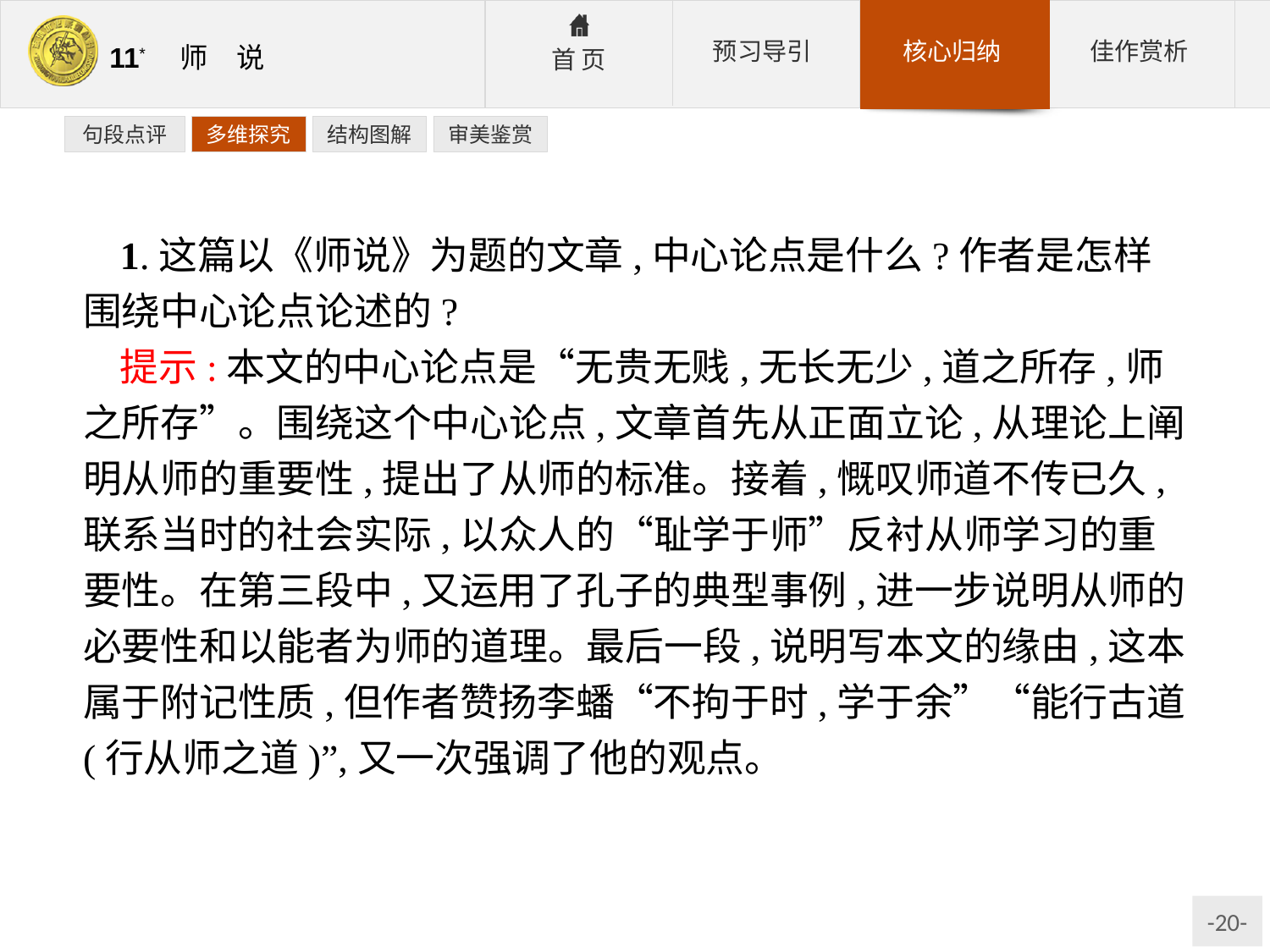

句段点评
多维探究
结构图解
审美鉴赏
1.这篇以《师说》为题的文章,中心论点是什么?作者是怎样围绕中心论点论述的?
提示:本文的中心论点是“无贵无贱,无长无少,道之所存,师之所存”。围绕这个中心论点,文章首先从正面立论,从理论上阐明从师的重要性,提出了从师的标准。接着,慨叹师道不传已久,联系当时的社会实际,以众人的“耻学于师”反衬从师学习的重要性。在第三段中,又运用了孔子的典型事例,进一步说明从师的必要性和以能者为师的道理。最后一段,说明写本文的缘由,这本属于附记性质,但作者赞扬李蟠“不拘于时,学于余”“能行古道(行从师之道)”,又一次强调了他的观点。